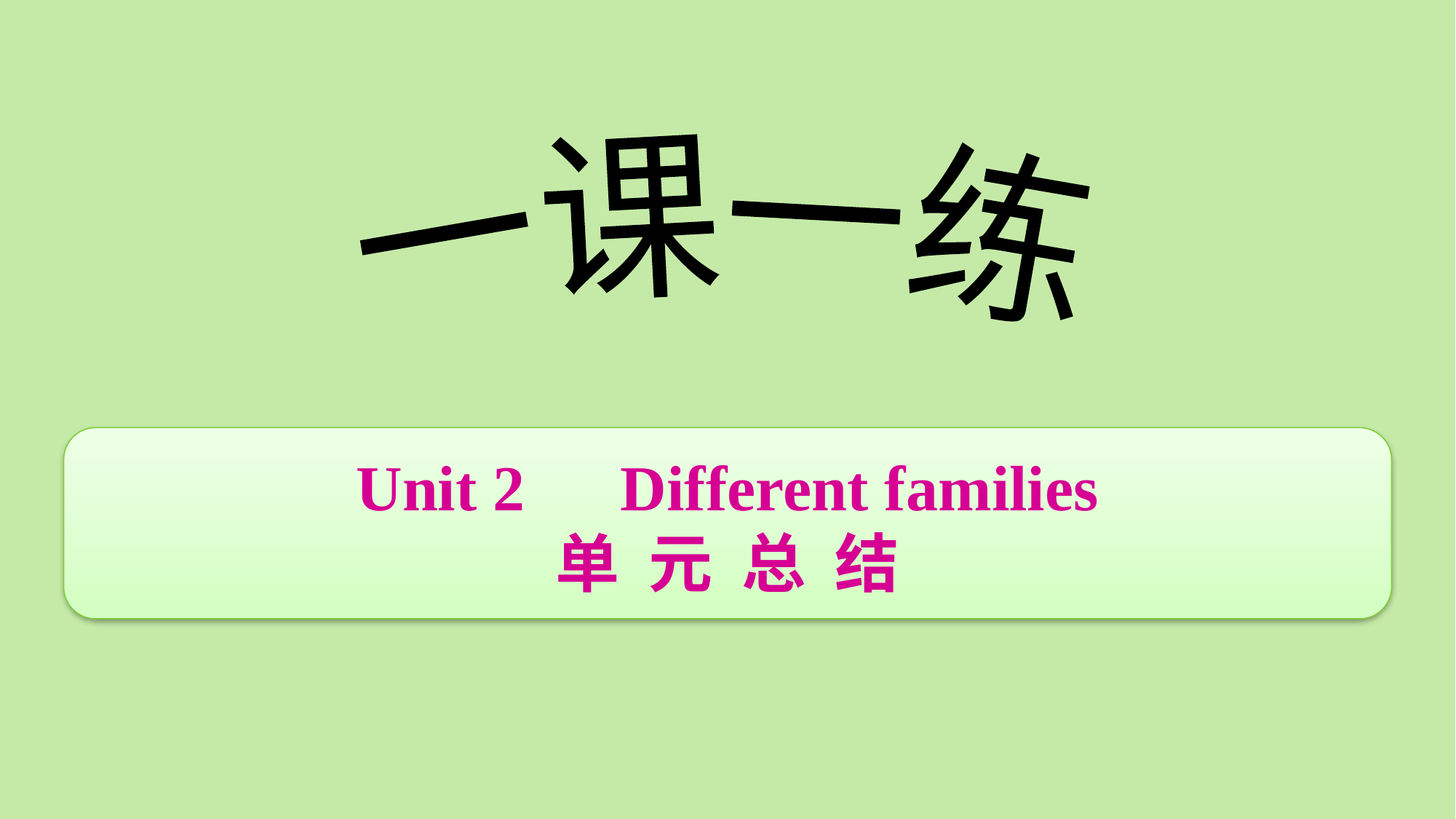

Unit 2　Different families
单  元  总  结